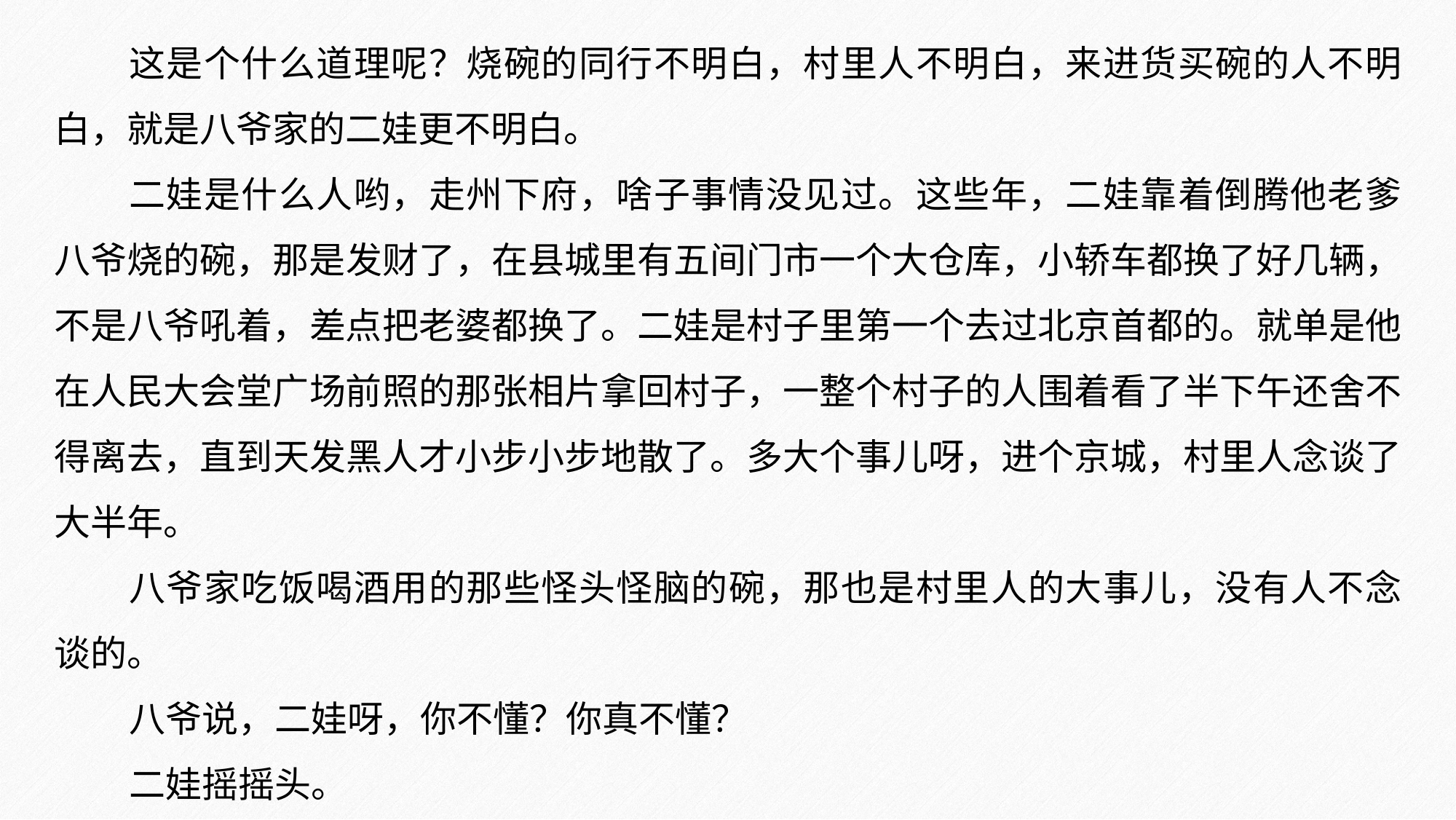

这是个什么道理呢？烧碗的同行不明白，村里人不明白，来进货买碗的人不明白，就是八爷家的二娃更不明白。
二娃是什么人哟，走州下府，啥子事情没见过。这些年，二娃靠着倒腾他老爹八爷烧的碗，那是发财了，在县城里有五间门市一个大仓库，小轿车都换了好几辆，不是八爷吼着，差点把老婆都换了。二娃是村子里第一个去过北京首都的。就单是他在人民大会堂广场前照的那张相片拿回村子，一整个村子的人围着看了半下午还舍不得离去，直到天发黑人才小步小步地散了。多大个事儿呀，进个京城，村里人念谈了大半年。
八爷家吃饭喝酒用的那些怪头怪脑的碗，那也是村里人的大事儿，没有人不念谈的。
八爷说，二娃呀，你不懂？你真不懂？
二娃摇摇头。